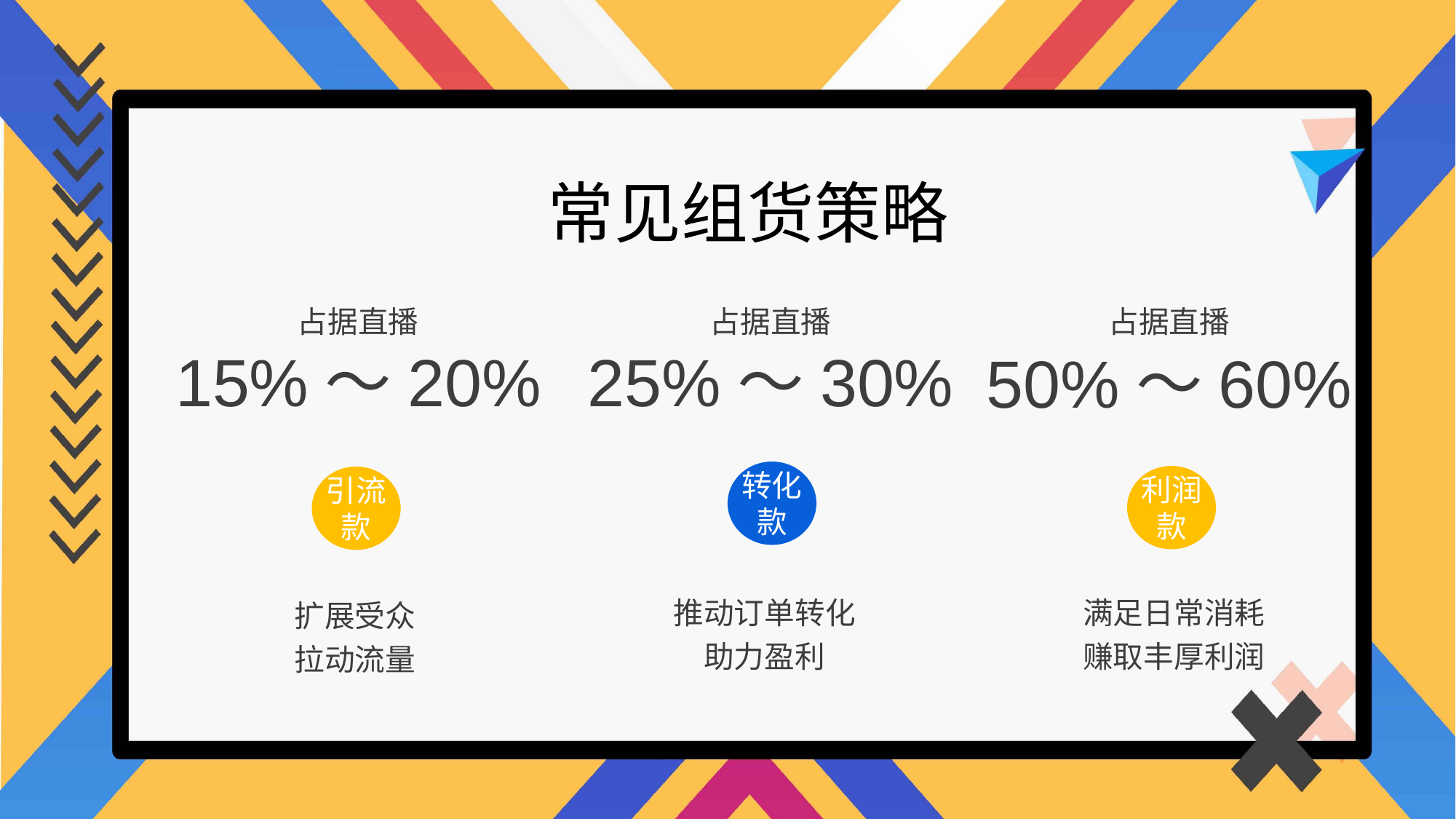

常见组货策略
占据直播
占据直播
占据直播
25%～30%
15%～20%
50%～60%
转化款
利润款
引流款
推动订单转化
助力盈利
满足日常消耗
赚取丰厚利润
扩展受众
拉动流量